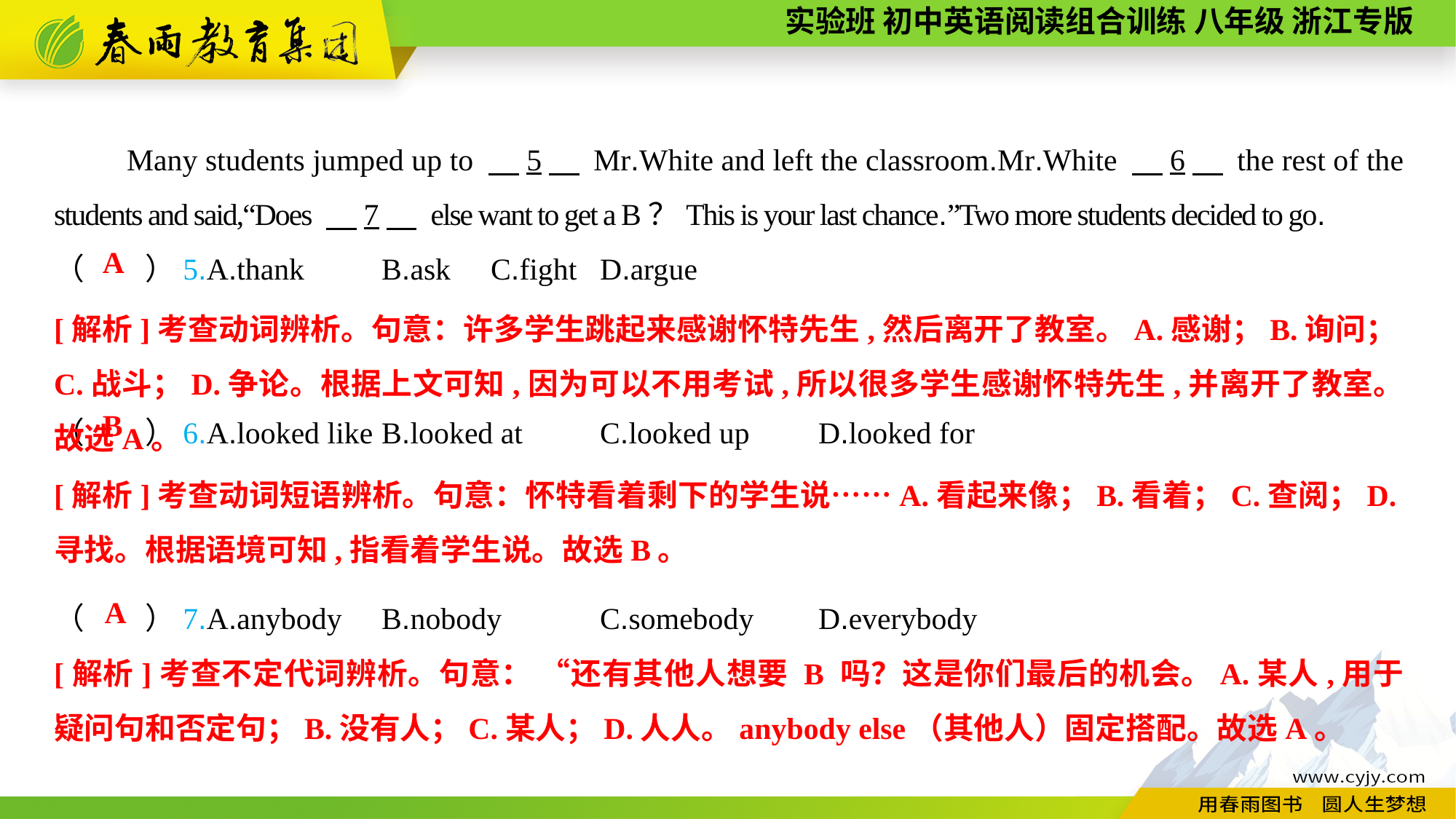

Many students jumped up to 　5　 Mr.White and left the classroom.Mr.White 　6　 the rest of the students and said,“Does 　7　 else want to get a B？This is your last chance.”Two more students decided to go.
（　　）5.A.thank	B.ask	C.fight	D.argue

（　　）6.A.looked like	B.looked at	C.looked up	D.looked for

（　　）7.A.anybody	B.nobody	C.somebody	D.everybody
A
[解析]考查动词辨析。句意：许多学生跳起来感谢怀特先生,然后离开了教室。A.感谢；B.询问；C.战斗；D.争论。根据上文可知,因为可以不用考试,所以很多学生感谢怀特先生,并离开了教室。故选A。
B
[解析]考查动词短语辨析。句意：怀特看着剩下的学生说……A.看起来像；B.看着；C.查阅；D.寻找。根据语境可知,指看着学生说。故选B。
A
[解析]考查不定代词辨析。句意： “还有其他人想要 B 吗？这是你们最后的机会。A.某人,用于疑问句和否定句；B.没有人；C.某人；D.人人。anybody else（其他人）固定搭配。故选A。